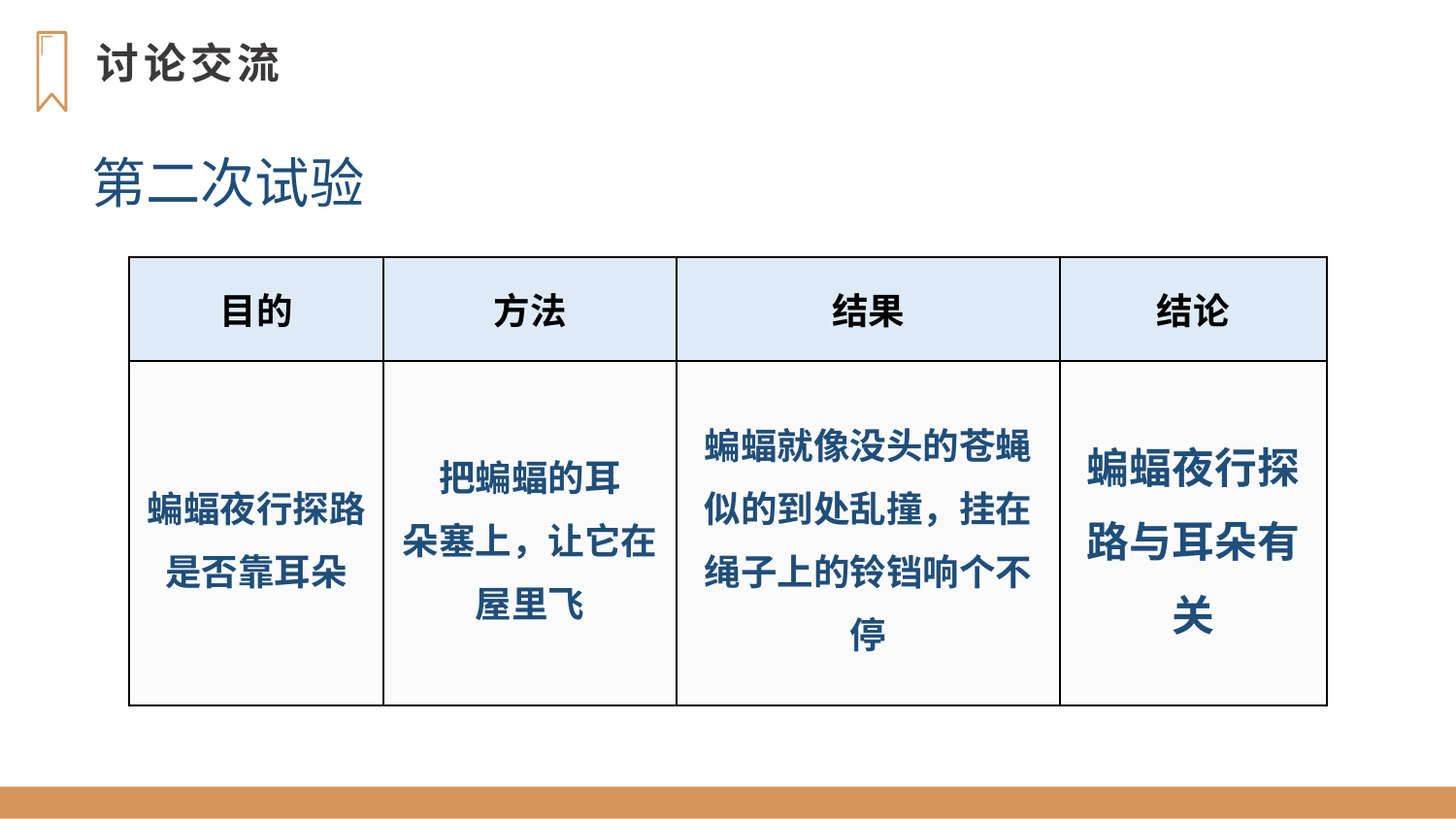

讨论交流
第二次试验
| 目的 | 方法 | 结果 | 结论 |
| --- | --- | --- | --- |
| 蝙蝠夜行探路是否靠耳朵 | 把蝙蝠的耳 朵塞上，让它在屋里飞 | 蝙蝠就像没头的苍蝇似的到处乱撞，挂在绳子上的铃铛响个不停 | 蝙蝠夜行探路与耳朵有关 |